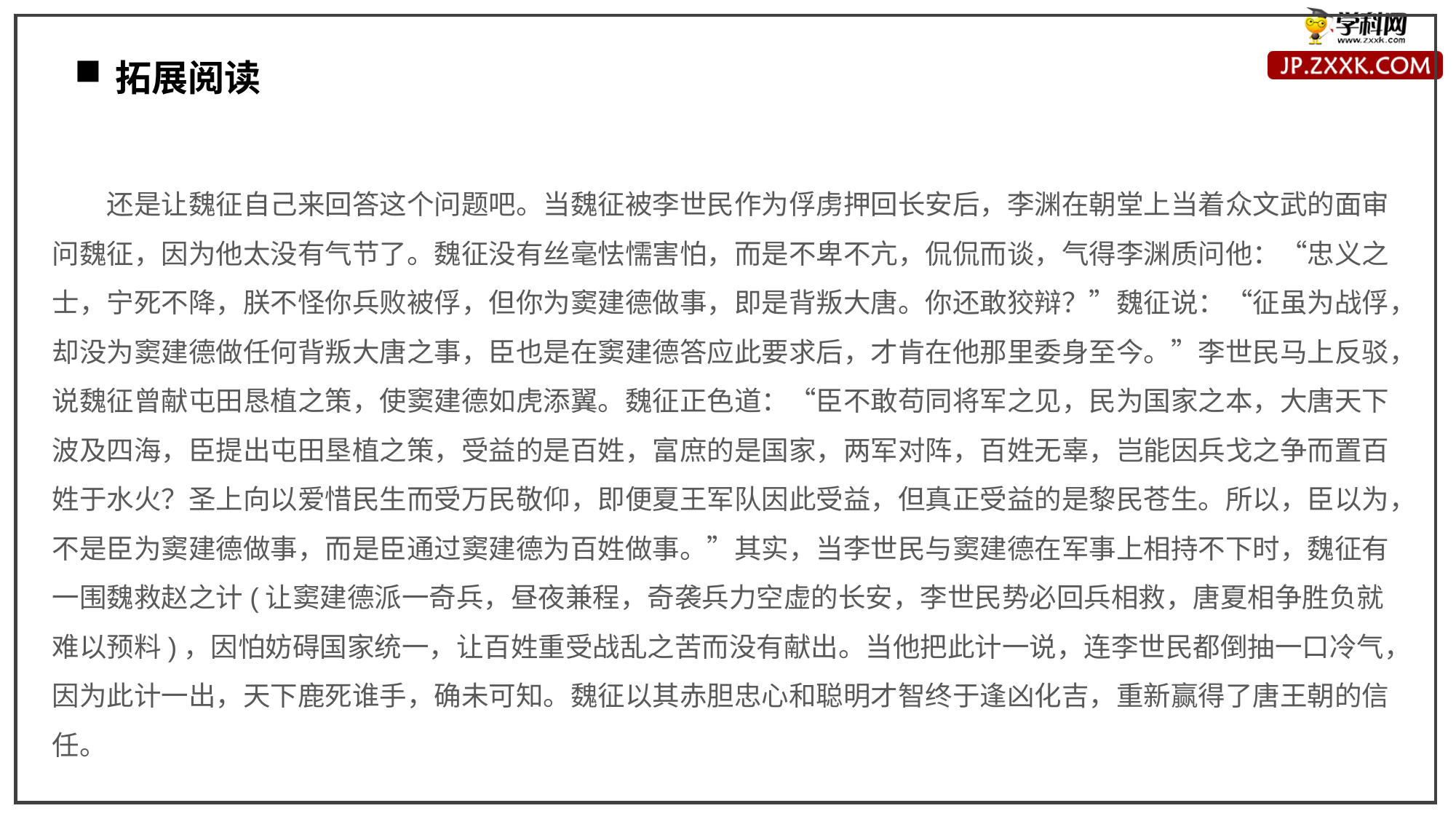

拓展阅读
还是让魏征自己来回答这个问题吧。当魏征被李世民作为俘虏押回长安后，李渊在朝堂上当着众文武的面审问魏征，因为他太没有气节了。魏征没有丝毫怯懦害怕，而是不卑不亢，侃侃而谈，气得李渊质问他：“忠义之士，宁死不降，朕不怪你兵败被俘，但你为窦建德做事，即是背叛大唐。你还敢狡辩？”魏征说：“征虽为战俘，却没为窦建德做任何背叛大唐之事，臣也是在窦建德答应此要求后，才肯在他那里委身至今。”李世民马上反驳，说魏征曾献屯田恳植之策，使窦建德如虎添翼。魏征正色道：“臣不敢苟同将军之见，民为国家之本，大唐天下波及四海，臣提出屯田垦植之策，受益的是百姓，富庶的是国家，两军对阵，百姓无辜，岂能因兵戈之争而置百姓于水火？圣上向以爱惜民生而受万民敬仰，即便夏王军队因此受益，但真正受益的是黎民苍生。所以，臣以为，不是臣为窦建德做事，而是臣通过窦建德为百姓做事。”其实，当李世民与窦建德在军事上相持不下时，魏征有一围魏救赵之计(让窦建德派一奇兵，昼夜兼程，奇袭兵力空虚的长安，李世民势必回兵相救，唐夏相争胜负就难以预料)，因怕妨碍国家统一，让百姓重受战乱之苦而没有献出。当他把此计一说，连李世民都倒抽一口冷气，因为此计一出，天下鹿死谁手，确未可知。魏征以其赤胆忠心和聪明才智终于逢凶化吉，重新赢得了唐王朝的信任。